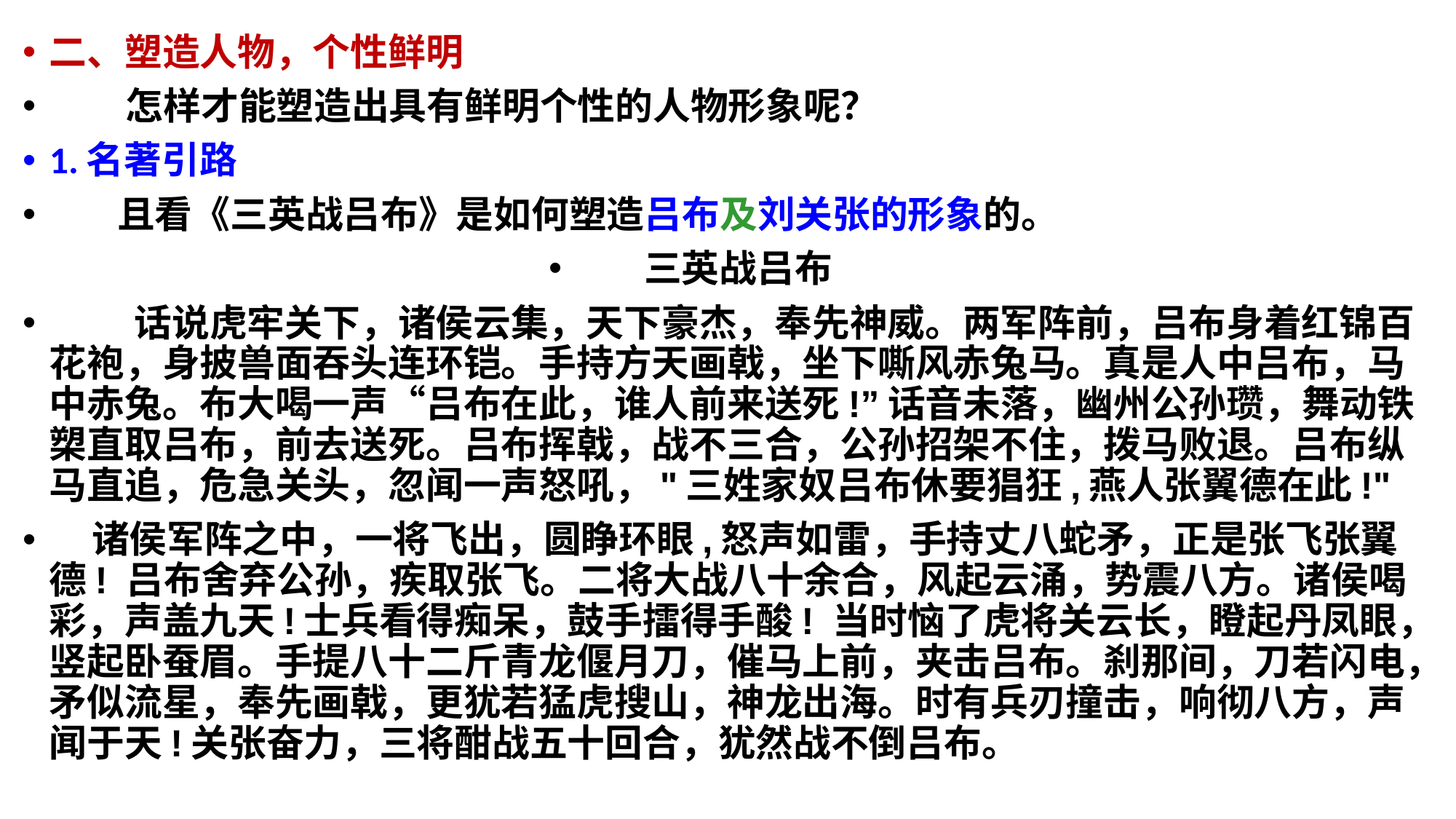

二、塑造人物，个性鲜明
        怎样才能塑造出具有鲜明个性的人物形象呢？
1.名著引路
       且看《三英战吕布》是如何塑造吕布及刘关张的形象的。
三英战吕布
         话说虎牢关下，诸侯云集，天下豪杰，奉先神威。两军阵前，吕布身着红锦百花袍，身披兽面吞头连环铠。手持方天画戟，坐下嘶风赤兔马。真是人中吕布，马中赤兔。布大喝一声“吕布在此，谁人前来送死!”话音未落，幽州公孙瓒，舞动铁槊直取吕布，前去送死。吕布挥戟，战不三合，公孙招架不住，拨马败退。吕布纵马直追，危急关头，忽闻一声怒吼，"三姓家奴吕布休要猖狂,燕人张翼德在此!"
    诸侯军阵之中，一将飞出，圆睁环眼,怒声如雷，手持丈八蛇矛，正是张飞张翼德! 吕布舍弃公孙，疾取张飞。二将大战八十余合，风起云涌，势震八方。诸侯喝彩，声盖九天!士兵看得痴呆，鼓手擂得手酸! 当时恼了虎将关云长，瞪起丹凤眼，竖起卧蚕眉。手提八十二斤青龙偃月刀，催马上前，夹击吕布。刹那间，刀若闪电，矛似流星，奉先画戟，更犹若猛虎搜山，神龙出海。时有兵刃撞击，响彻八方，声闻于天!关张奋力，三将酣战五十回合，犹然战不倒吕布。